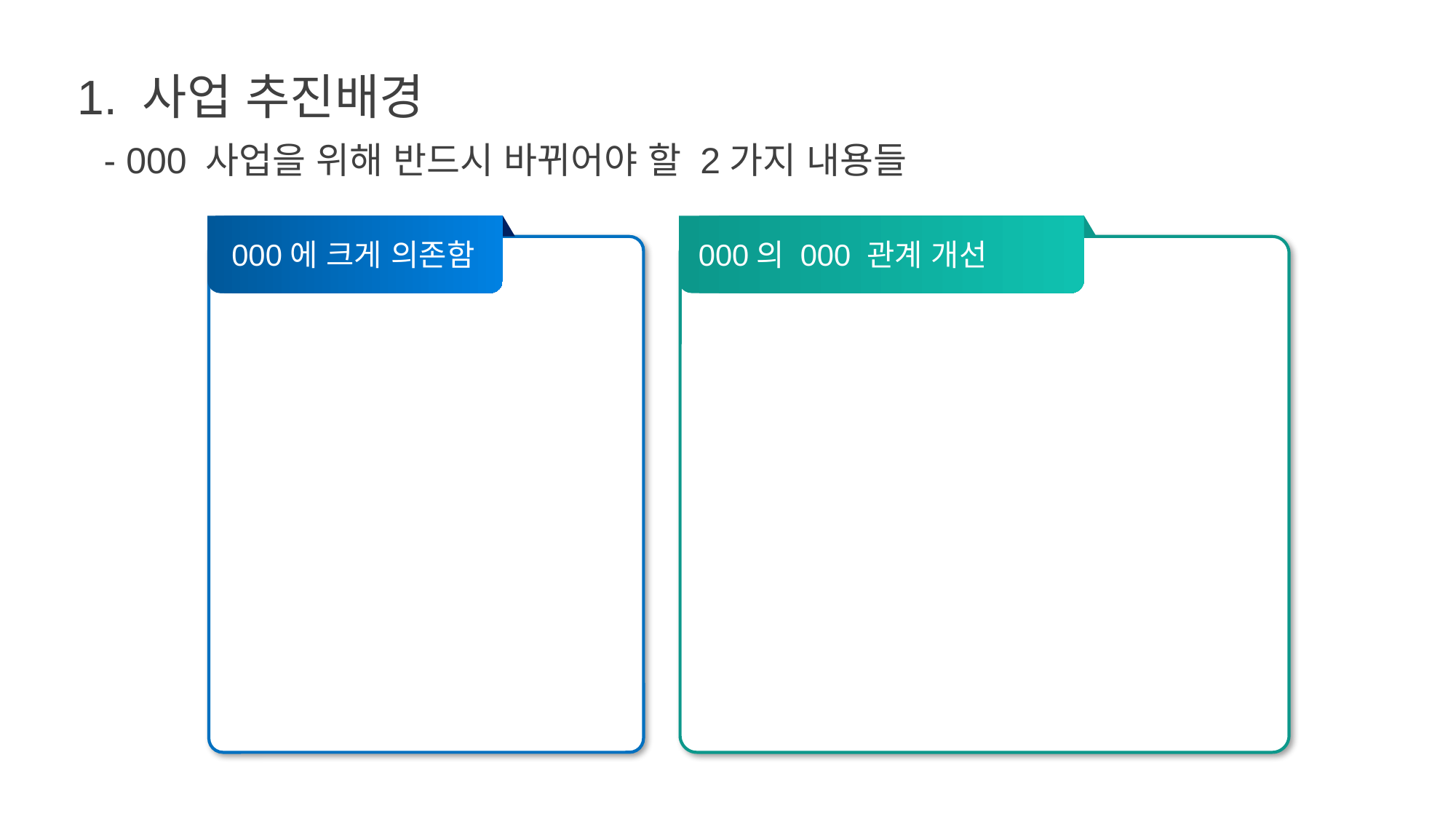

1. 사업 추진배경
- 000 사업을 위해 반드시 바뀌어야 할 2가지 내용들

000에 크게 의존함
000의 000 관계 개선